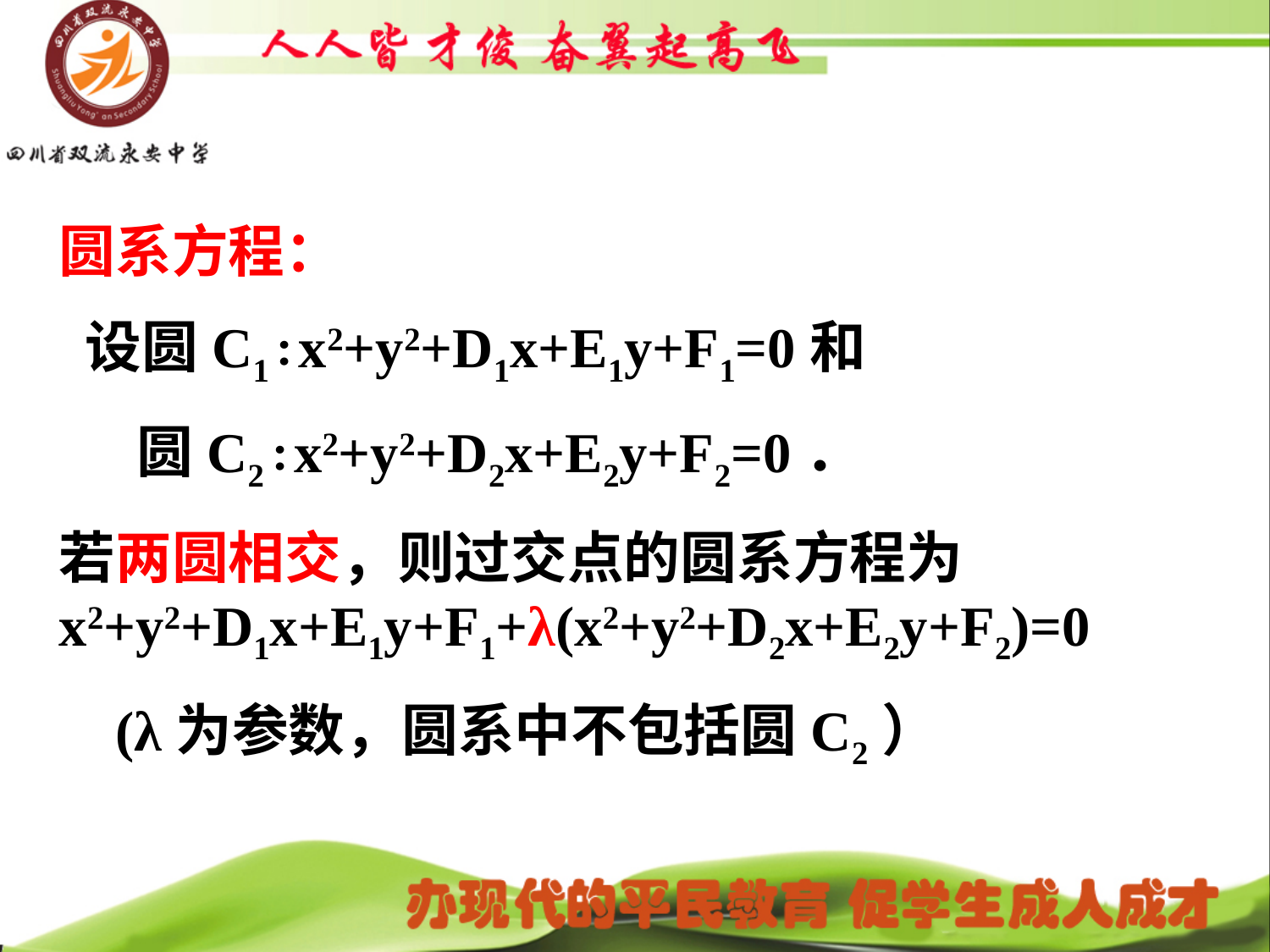

圆系方程：
 设圆C1∶x2+y2+D1x+E1y+F1=0和
     圆C2∶x2+y2+D2x+E2y+F2=0．
若两圆相交，则过交点的圆系方程为  x2+y2+D1x+E1y+F1+λ(x2+y2+D2x+E2y+F2)=0
    (λ为参数，圆系中不包括圆C2）